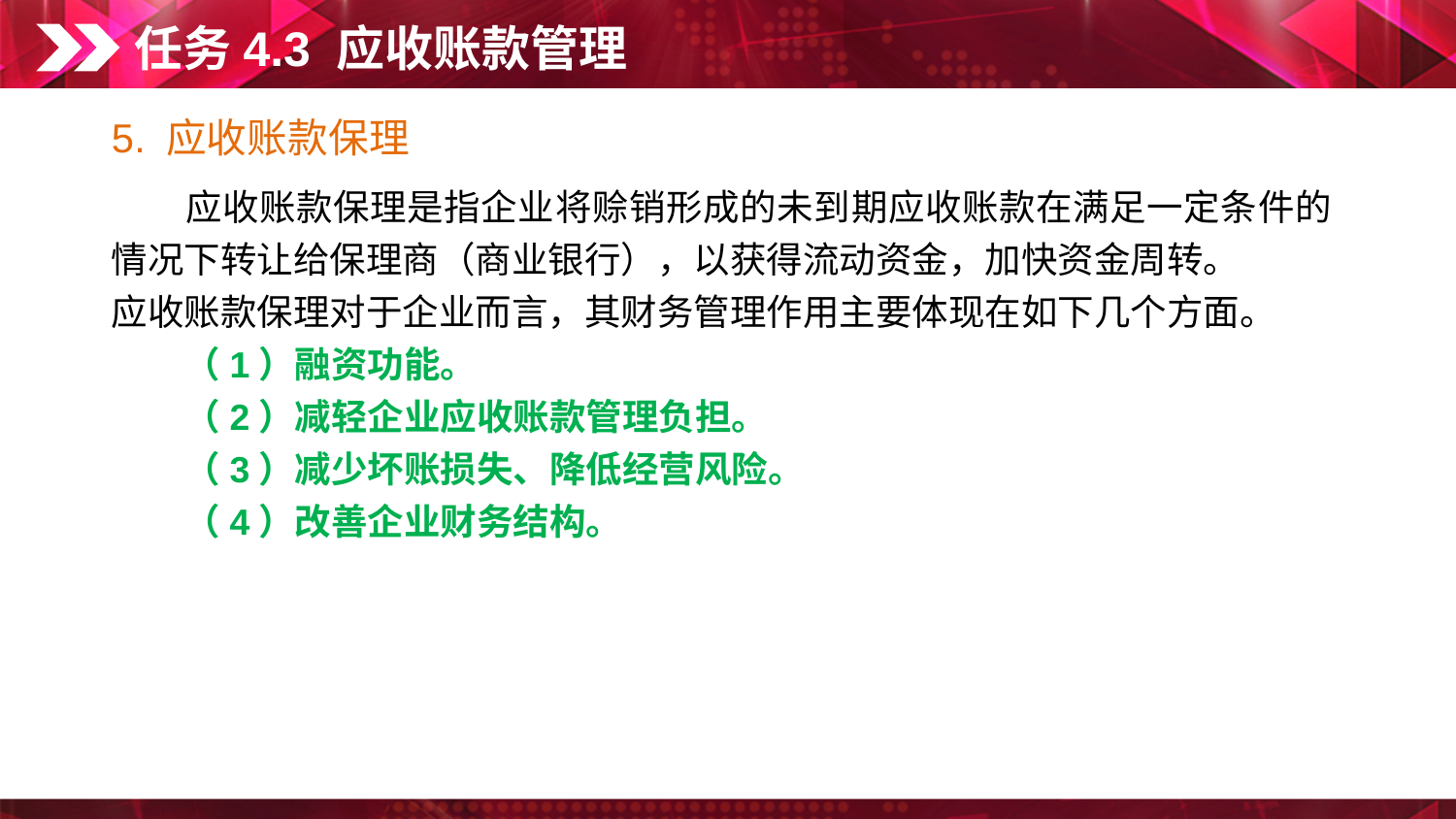

任务4.3 应收账款管理

5. 应收账款保理
　　应收账款保理是指企业将赊销形成的未到期应收账款在满足一定条件的情况下转让给保理商（商业银行），以获得流动资金，加快资金周转。
应收账款保理对于企业而言，其财务管理作用主要体现在如下几个方面。
　　（1）融资功能。
　　（2）减轻企业应收账款管理负担。
　　（3）减少坏账损失、降低经营风险。
　　（4）改善企业财务结构。